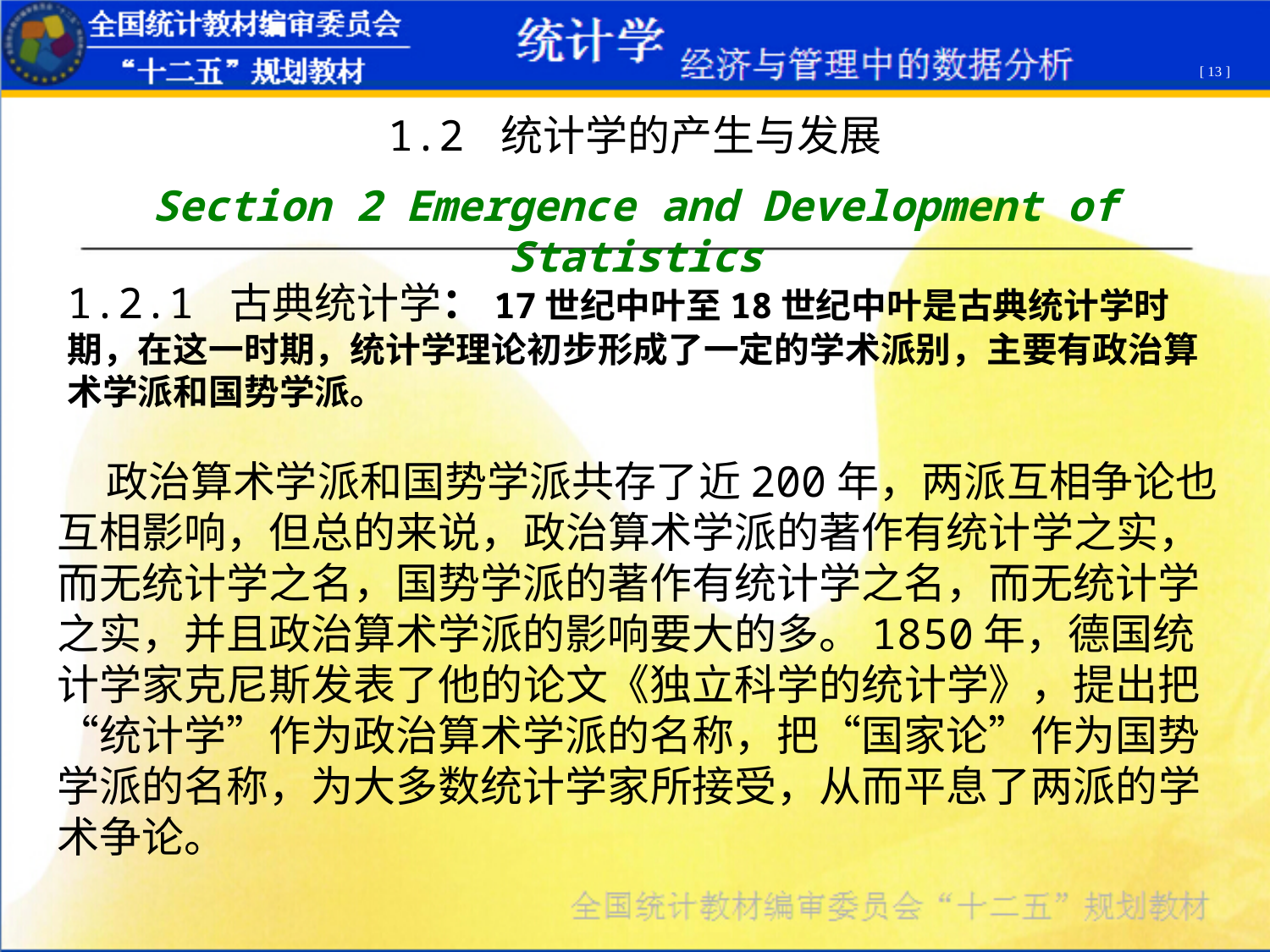

[ 13 ]
1.2 统计学的产生与发展
Section 2 Emergence and Development of Statistics
1.2.1 古典统计学：17世纪中叶至18世纪中叶是古典统计学时期，在这一时期，统计学理论初步形成了一定的学术派别，主要有政治算术学派和国势学派。
    政治算术学派和国势学派共存了近200年，两派互相争论也互相影响，但总的来说，政治算术学派的著作有统计学之实，而无统计学之名，国势学派的著作有统计学之名，而无统计学之实，并且政治算术学派的影响要大的多。1850年，德国统计学家克尼斯发表了他的论文《独立科学的统计学》，提出把“统计学”作为政治算术学派的名称，把“国家论”作为国势学派的名称，为大多数统计学家所接受，从而平息了两派的学术争论。